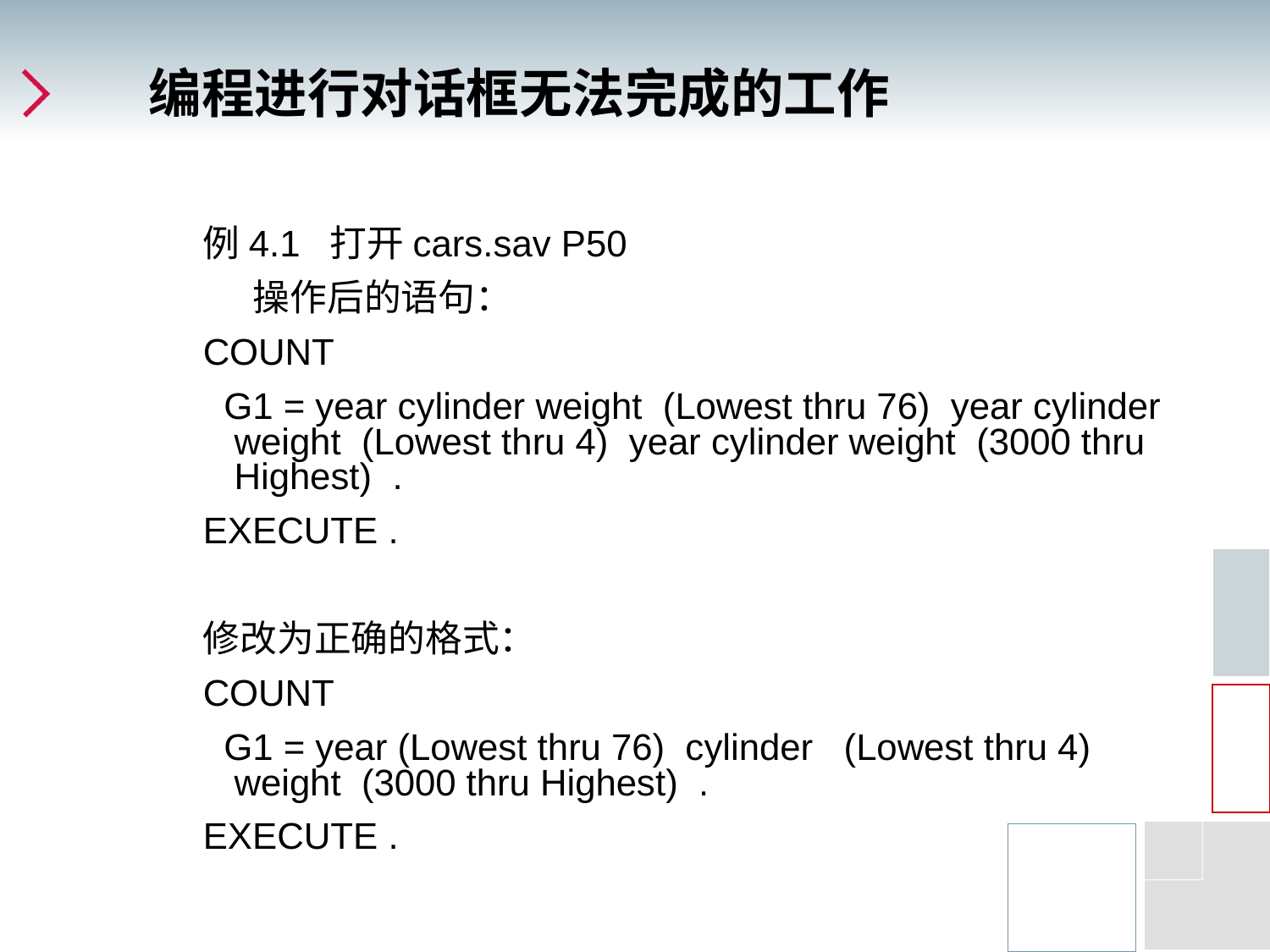

# 编程进行对话框无法完成的工作
例4.1  打开cars.sav P50
     操作后的语句：
COUNT
  G1 = year cylinder weight  (Lowest thru 76)  year cylinder weight  (Lowest thru 4)  year cylinder weight  (3000 thru Highest)  .
EXECUTE .

修改为正确的格式：
COUNT
  G1 = year (Lowest thru 76)  cylinder   (Lowest thru 4)    weight  (3000 thru Highest)  .
EXECUTE .